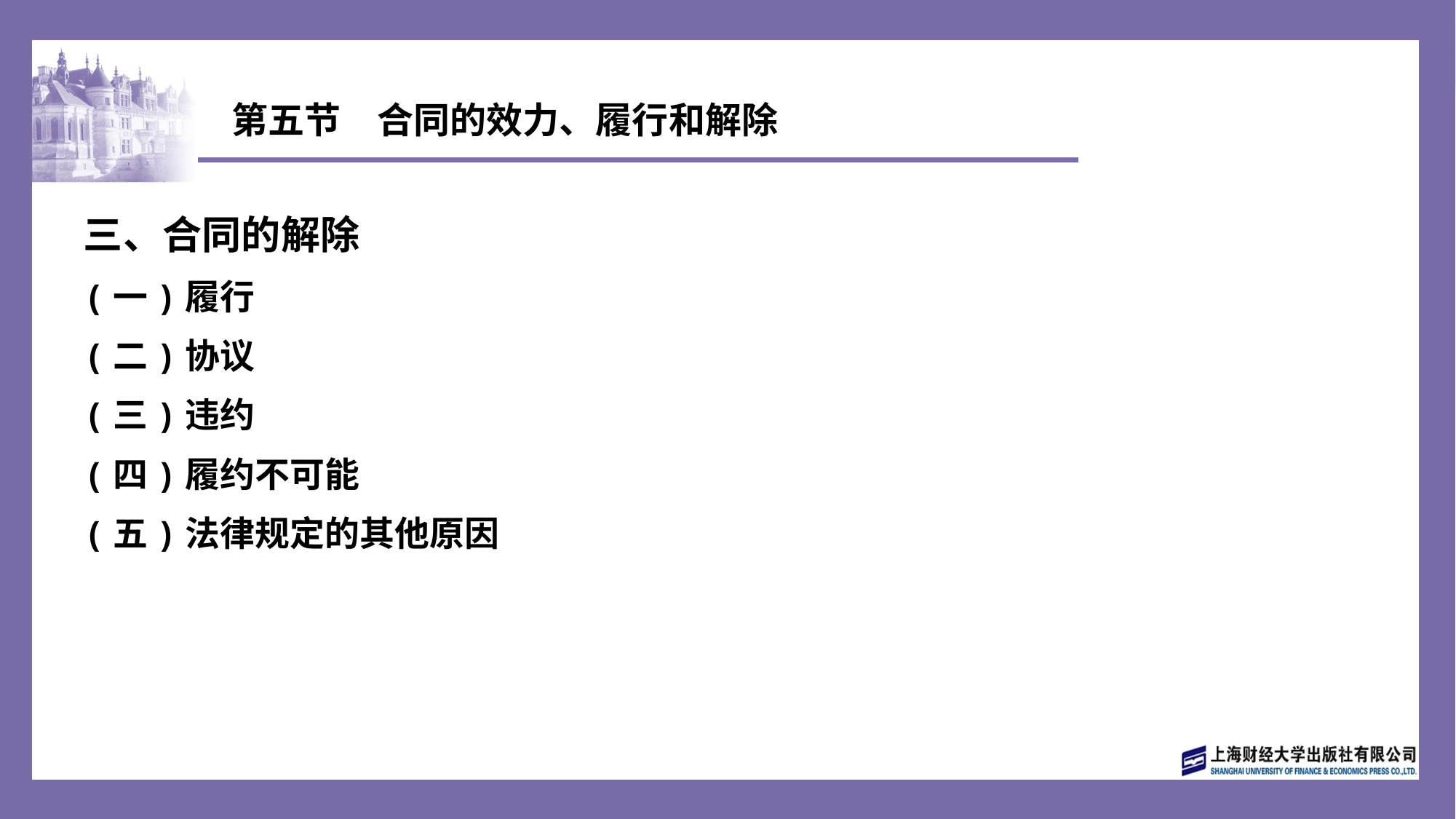

# 第五节　合同的效力、履行和解除
三、合同的解除
(一)履行
(二)协议
(三)违约
(四)履约不可能
(五)法律规定的其他原因